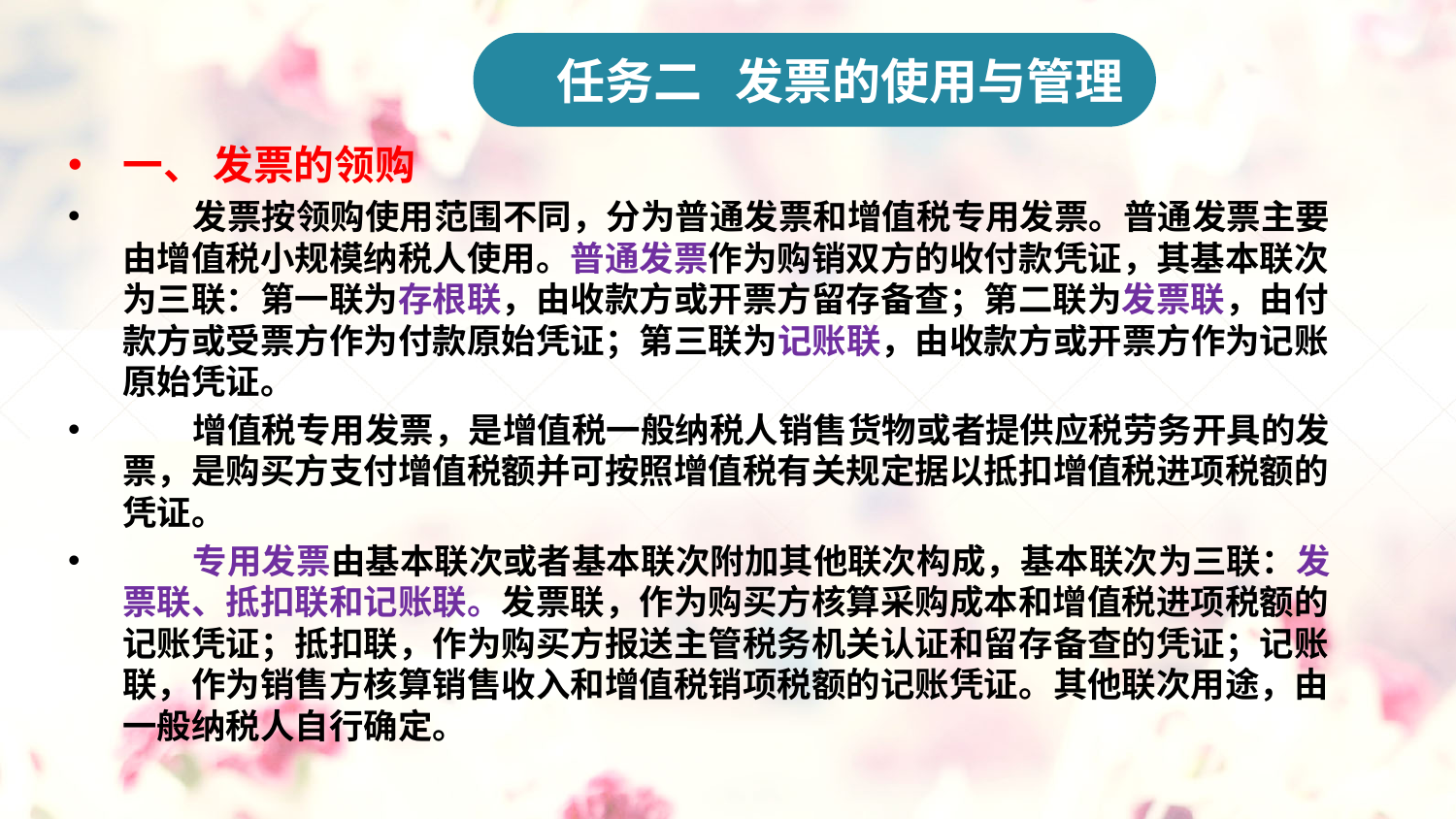

任务二   发票的使用与管理
一、 发票的领购
        发票按领购使用范围不同，分为普通发票和增值税专用发票。普通发票主要由增值税小规模纳税人使用。普通发票作为购销双方的收付款凭证，其基本联次为三联：第一联为存根联，由收款方或开票方留存备查；第二联为发票联，由付款方或受票方作为付款原始凭证；第三联为记账联，由收款方或开票方作为记账原始凭证。
        增值税专用发票，是增值税一般纳税人销售货物或者提供应税劳务开具的发票，是购买方支付增值税额并可按照增值税有关规定据以抵扣增值税进项税额的凭证。
        专用发票由基本联次或者基本联次附加其他联次构成，基本联次为三联：发票联、抵扣联和记账联。发票联，作为购买方核算采购成本和增值税进项税额的记账凭证；抵扣联，作为购买方报送主管税务机关认证和留存备查的凭证；记账联，作为销售方核算销售收入和增值税销项税额的记账凭证。其他联次用途，由一般纳税人自行确定。